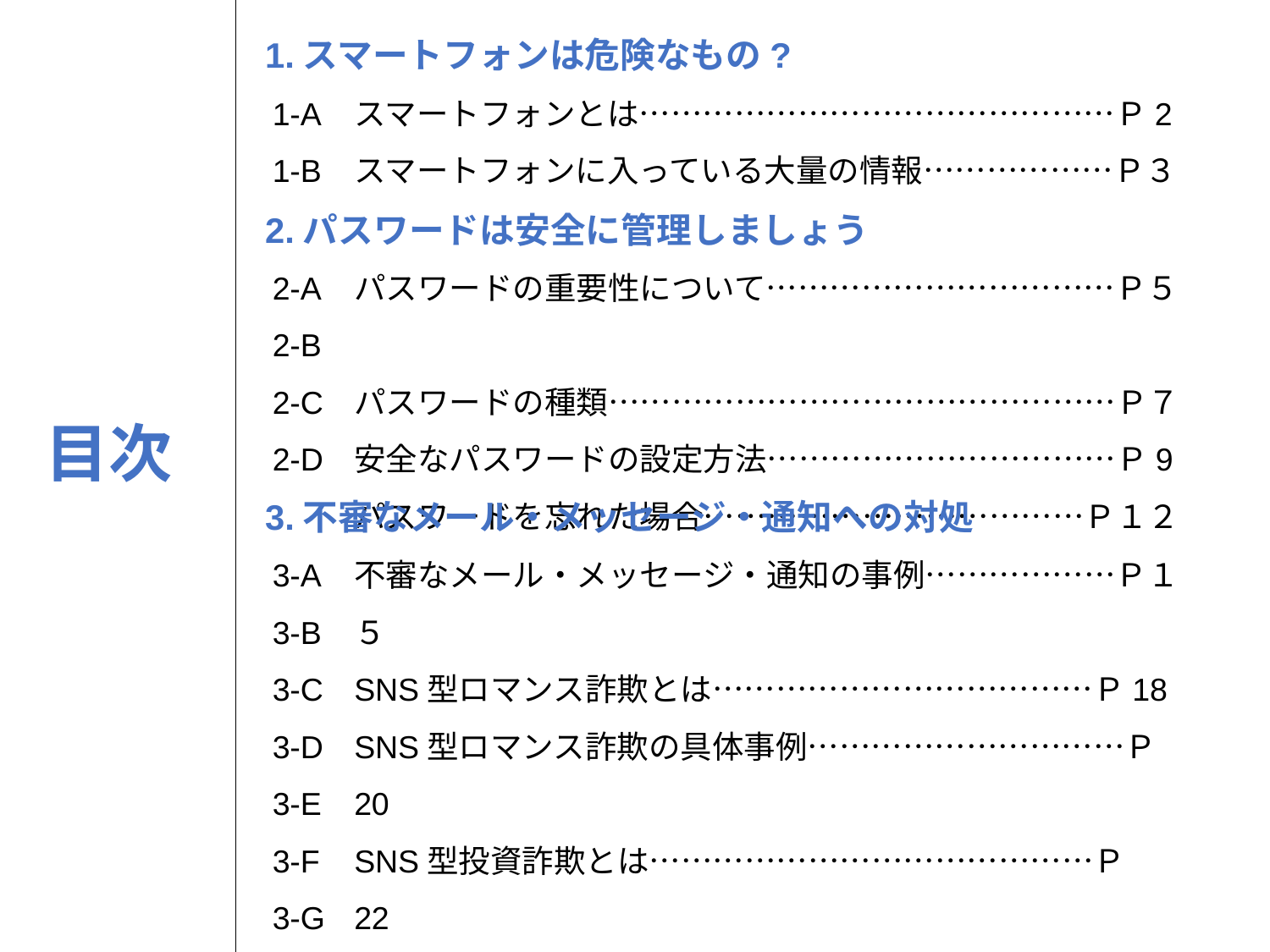

1.スマートフォンは危険なもの?
1-A
1-B
スマートフォンとは………………………………………Ｐ2
スマートフォンに入っている大量の情報………………Ｐ３
2.パスワードは安全に管理しましょう
2-A
2-B
2-C
2-D
パスワードの重要性について……………………………Ｐ５
パスワードの種類…………………………………………Ｐ７
安全なパスワードの設定方法……………………………Ｐ9
パスワードを忘れた場合………………………………Ｐ１２
3.不審なメール・メッセージ・通知への対処
3-A
3-B
3-C
3-D
3-E
3-F
3-G
不審なメール・メッセージ・通知の事例………………Ｐ１５
SNS型ロマンス詐欺とは………………………………Ｐ18
SNS型ロマンス詐欺の具体事例…………………………Ｐ20
SNS型投資詐欺とは……………………………………Ｐ22
SNS型投資詐欺の具体事例……………………………Ｐ25
SNS型詐欺のターゲットになり得る人は？……………Ｐ27
危険に巻き込まれないために……………………………Ｐ28